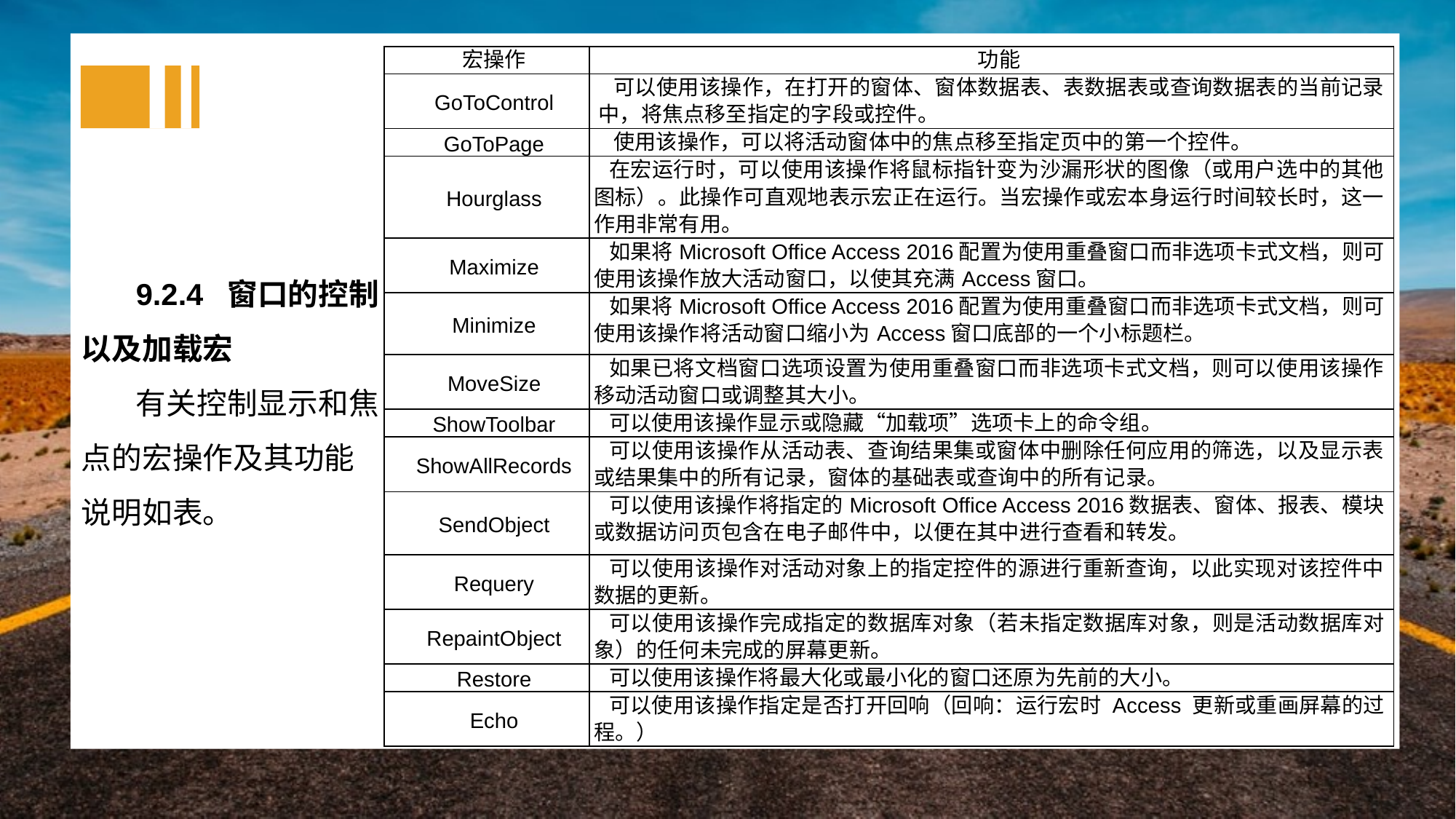

| 宏操作 | 功能 |
| --- | --- |
| GoToControl | 可以使用该操作，在打开的窗体、窗体数据表、表数据表或查询数据表的当前记录中，将焦点移至指定的字段或控件。 |
| GoToPage | 使用该操作，可以将活动窗体中的焦点移至指定页中的第一个控件。 |
| Hourglass | 在宏运行时，可以使用该操作将鼠标指针变为沙漏形状的图像（或用户选中的其他图标）。此操作可直观地表示宏正在运行。当宏操作或宏本身运行时间较长时，这一作用非常有用。 |
| Maximize | 如果将Microsoft Office Access 2016配置为使用重叠窗口而非选项卡式文档，则可使用该操作放大活动窗口，以使其充满Access窗口。 |
| Minimize | 如果将Microsoft Office Access 2016配置为使用重叠窗口而非选项卡式文档，则可使用该操作将活动窗口缩小为Access窗口底部的一个小标题栏。 |
| MoveSize | 如果已将文档窗口选项设置为使用重叠窗口而非选项卡式文档，则可以使用该操作移动活动窗口或调整其大小。 |
| ShowToolbar | 可以使用该操作显示或隐藏“加载项”选项卡上的命令组。 |
| ShowAllRecords | 可以使用该操作从活动表、查询结果集或窗体中删除任何应用的筛选，以及显示表或结果集中的所有记录，窗体的基础表或查询中的所有记录。 |
| SendObject | 可以使用该操作将指定的Microsoft Office Access 2016数据表、窗体、报表、模块或数据访问页包含在电子邮件中，以便在其中进行查看和转发。 |
| Requery | 可以使用该操作对活动对象上的指定控件的源进行重新查询，以此实现对该控件中数据的更新。 |
| RepaintObject | 可以使用该操作完成指定的数据库对象（若未指定数据库对象，则是活动数据库对象）的任何未完成的屏幕更新。 |
| Restore | 可以使用该操作将最大化或最小化的窗口还原为先前的大小。 |
| Echo | 可以使用该操作指定是否打开回响（回响：运行宏时 Access 更新或重画屏幕的过程。） |

9.2.4  窗口的控制以及加载宏
有关控制显示和焦点的宏操作及其功能说明如表。